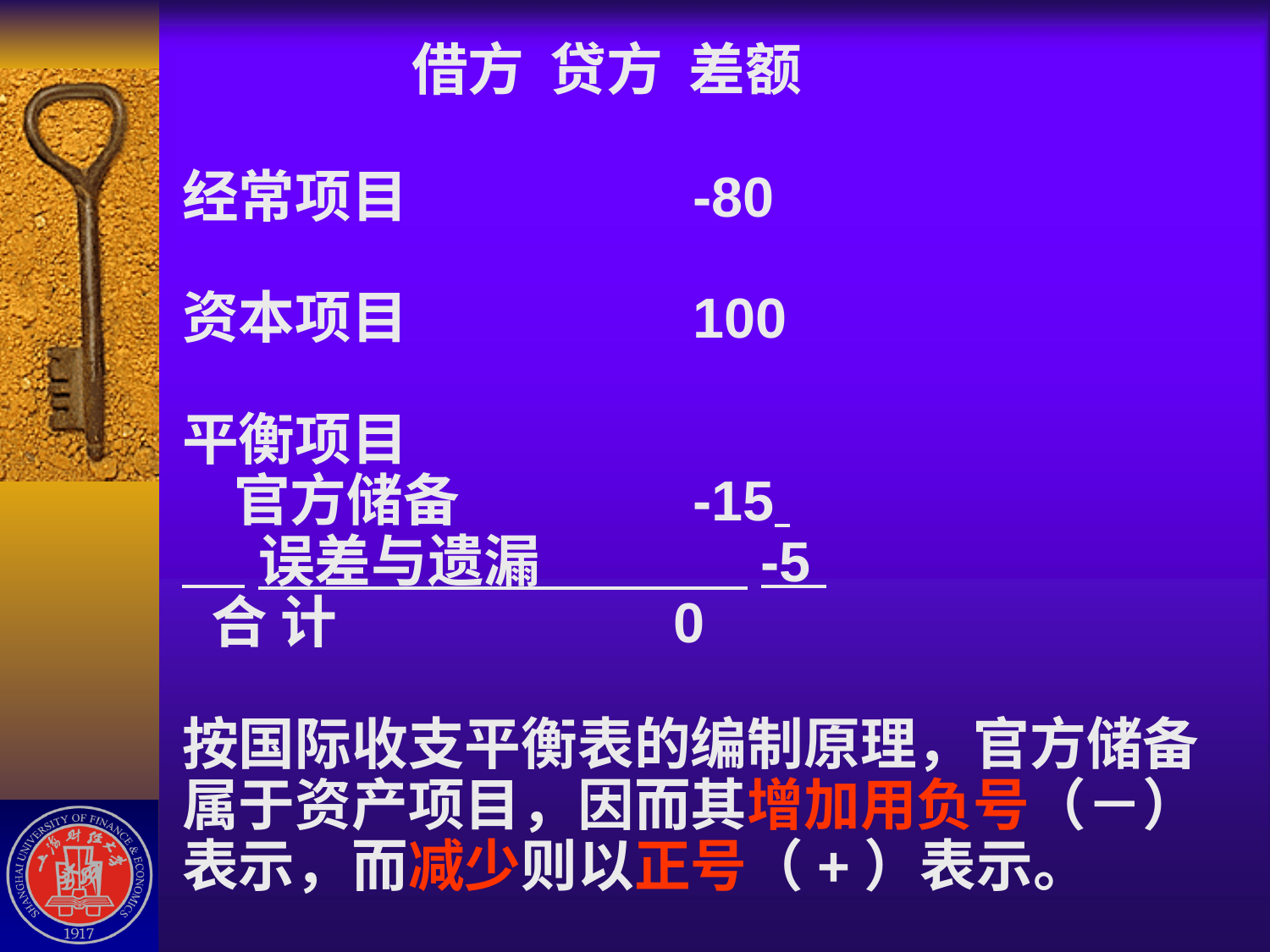

# 借方  贷方  差额 经常项目                     -80 资本项目                     100 平衡项目 官方储备                 -15 误差与遗漏                -5 合 计                         0 按国际收支平衡表的编制原理，官方储备属于资产项目，因而其增加用负号（－）表示，而减少则以正号（+）表示。